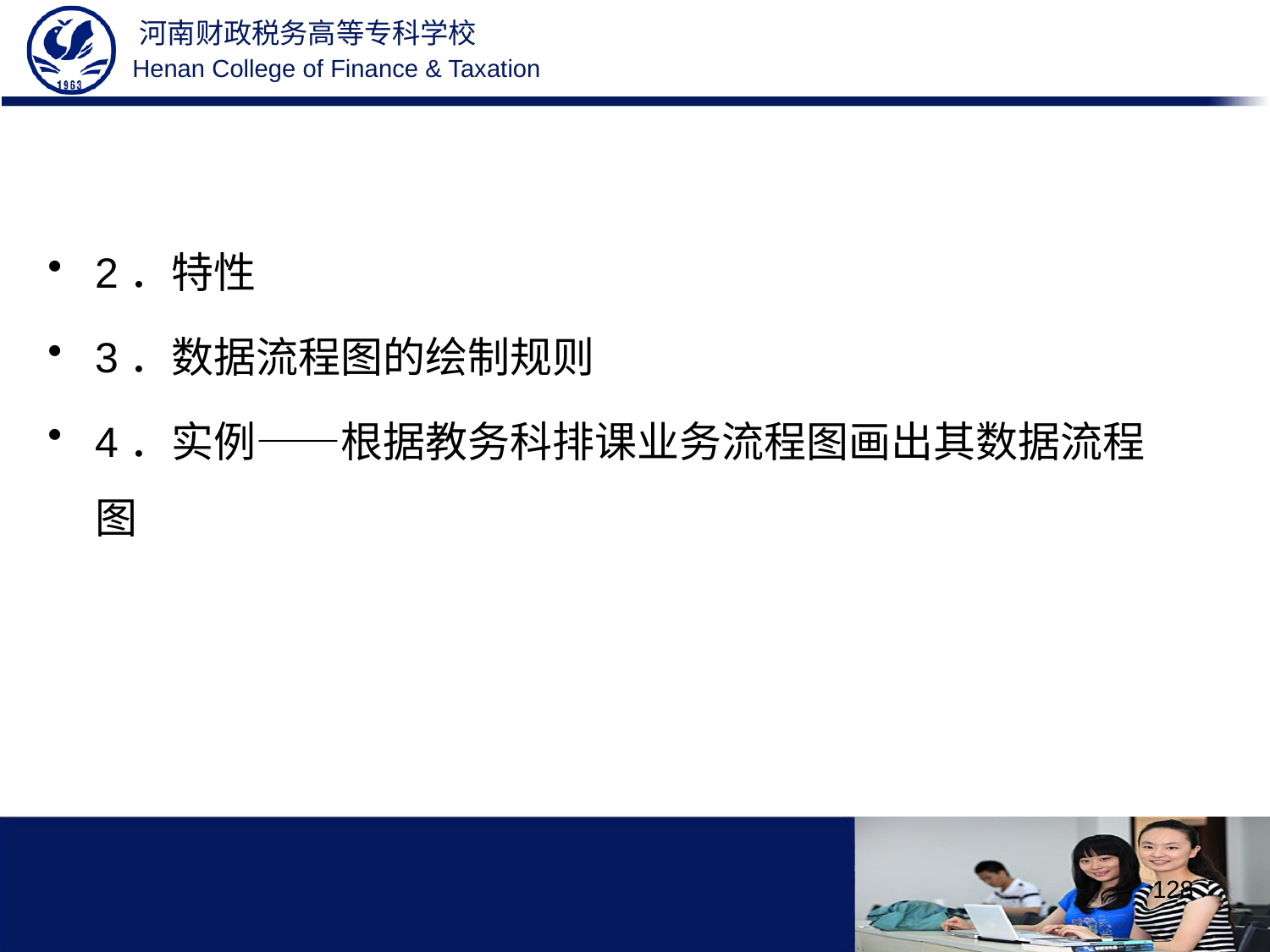

2．特性
3．数据流程图的绘制规则
4．实例——根据教务科排课业务流程图画出其数据流程图

128